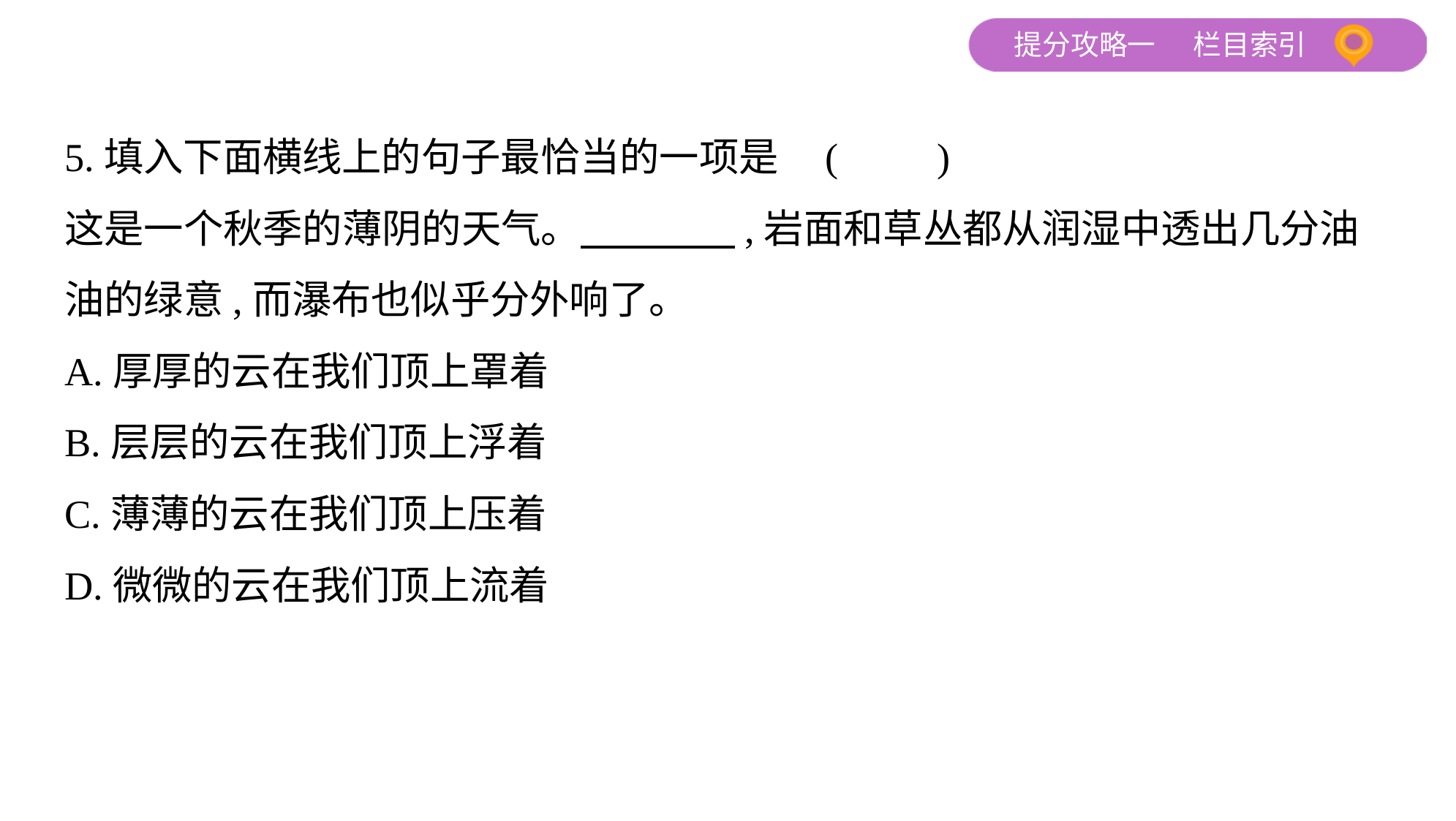

5.填入下面横线上的句子最恰当的一项是 (　　)
这是一个秋季的薄阴的天气。　　　    ,岩面和草丛都从润湿中透出几分油
油的绿意,而瀑布也似乎分外响了。
A.厚厚的云在我们顶上罩着
B.层层的云在我们顶上浮着
C.薄薄的云在我们顶上压着
D.微微的云在我们顶上流着